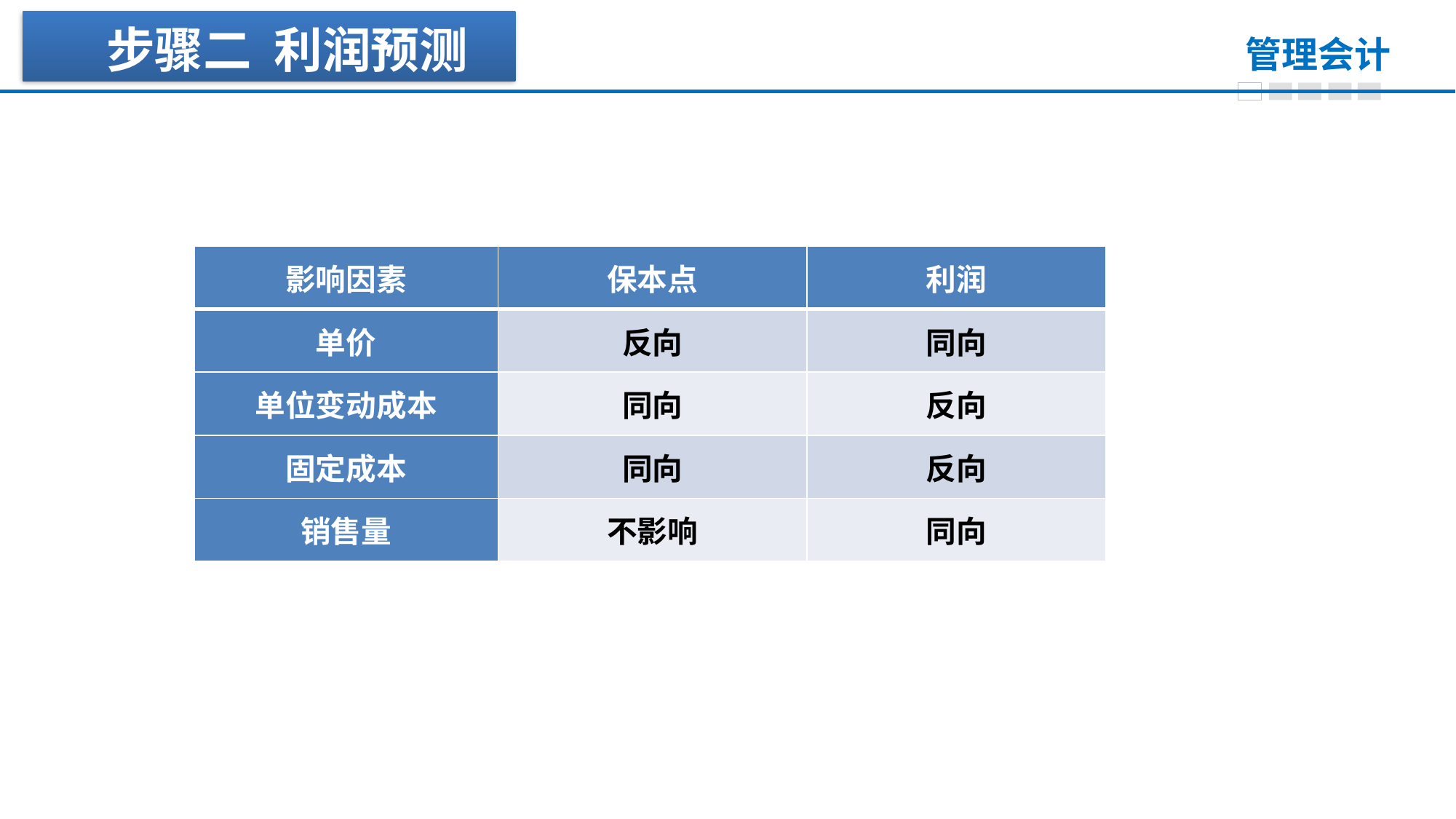

步骤二  利润预测
| 影响因素 | 保本点 | 利润 |
| --- | --- | --- |
| 单价 | 反向 | 同向 |
| 单位变动成本 | 同向 | 反向 |
| 固定成本 | 同向 | 反向 |
| 销售量 | 不影响 | 同向 |